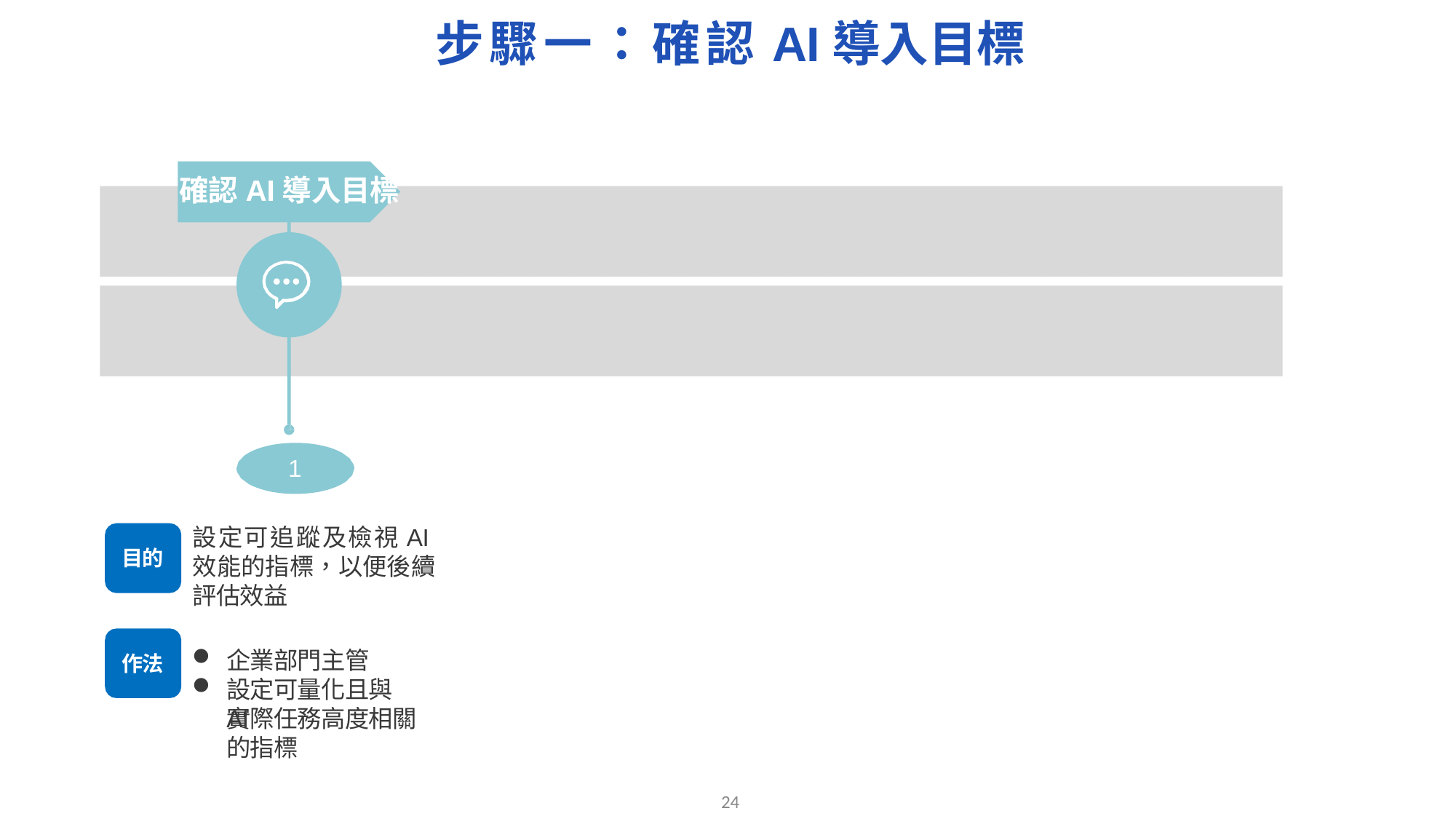

# 步驟一：確認AI導入目標

確認AI導入目標

1
設定可追蹤及檢視AI效能的指標，以便後續評估效益

目的

企業部門主管
設定可量化且與AI
作法
實際任務高度相關的指標
24